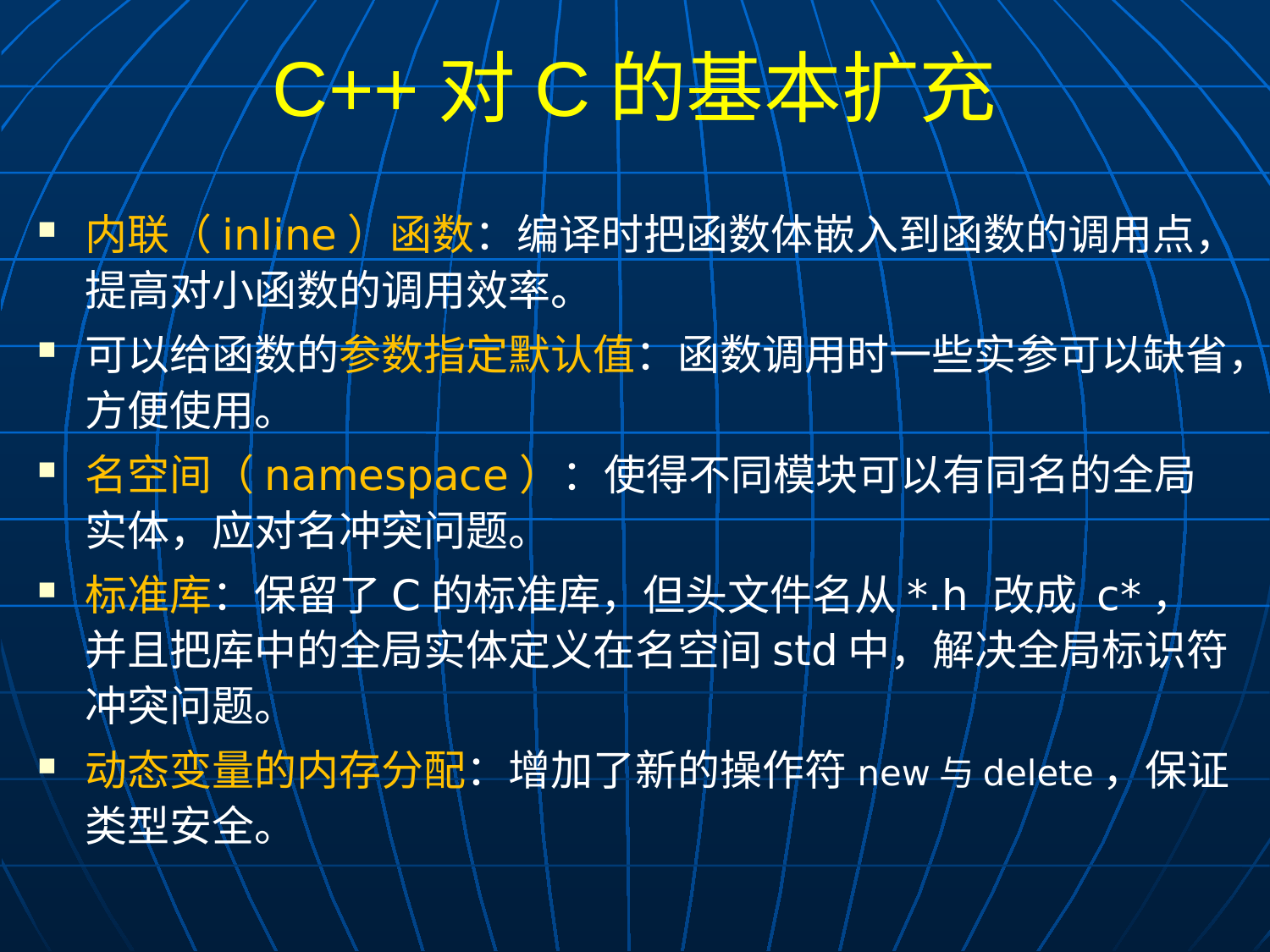

# C++对C的基本扩充
内联（inline）函数：编译时把函数体嵌入到函数的调用点，提高对小函数的调用效率。
可以给函数的参数指定默认值：函数调用时一些实参可以缺省，方便使用。
名空间（namespace）：使得不同模块可以有同名的全局实体，应对名冲突问题。
标准库：保留了C的标准库，但头文件名从*.h 改成 c*，并且把库中的全局实体定义在名空间std中，解决全局标识符冲突问题。
动态变量的内存分配：增加了新的操作符new与delete，保证类型安全。